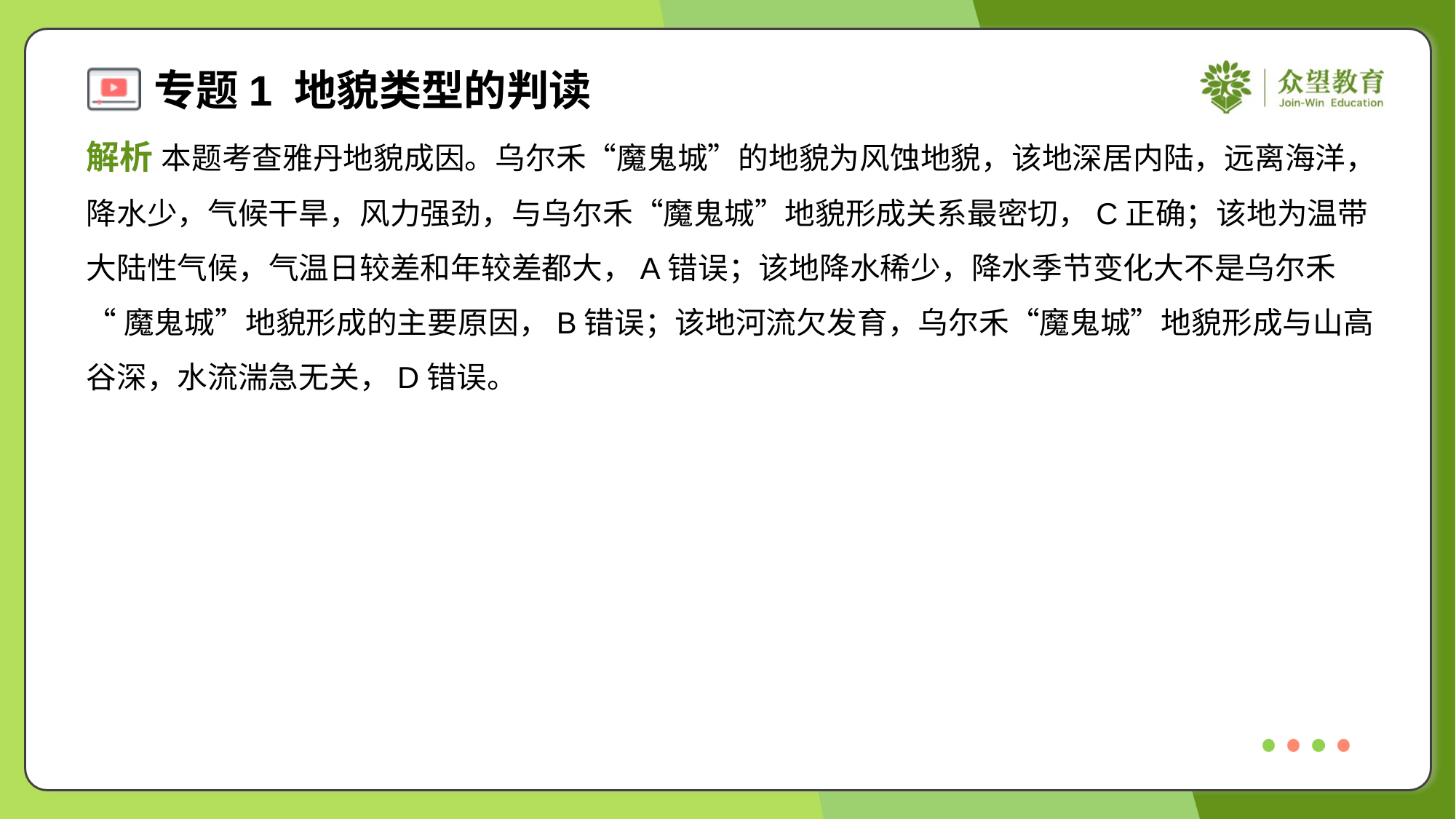

解析 本题考查雅丹地貌成因。乌尔禾“魔鬼城”的地貌为风蚀地貌，该地深居内陆，远离海洋，
降水少，气候干旱，风力强劲，与乌尔禾“魔鬼城”地貌形成关系最密切，C正确；该地为温带
大陆性气候，气温日较差和年较差都大，A错误；该地降水稀少，降水季节变化大不是乌尔禾
“魔鬼城”地貌形成的主要原因，B错误；该地河流欠发育，乌尔禾“魔鬼城”地貌形成与山高
谷深，水流湍急无关，D错误。